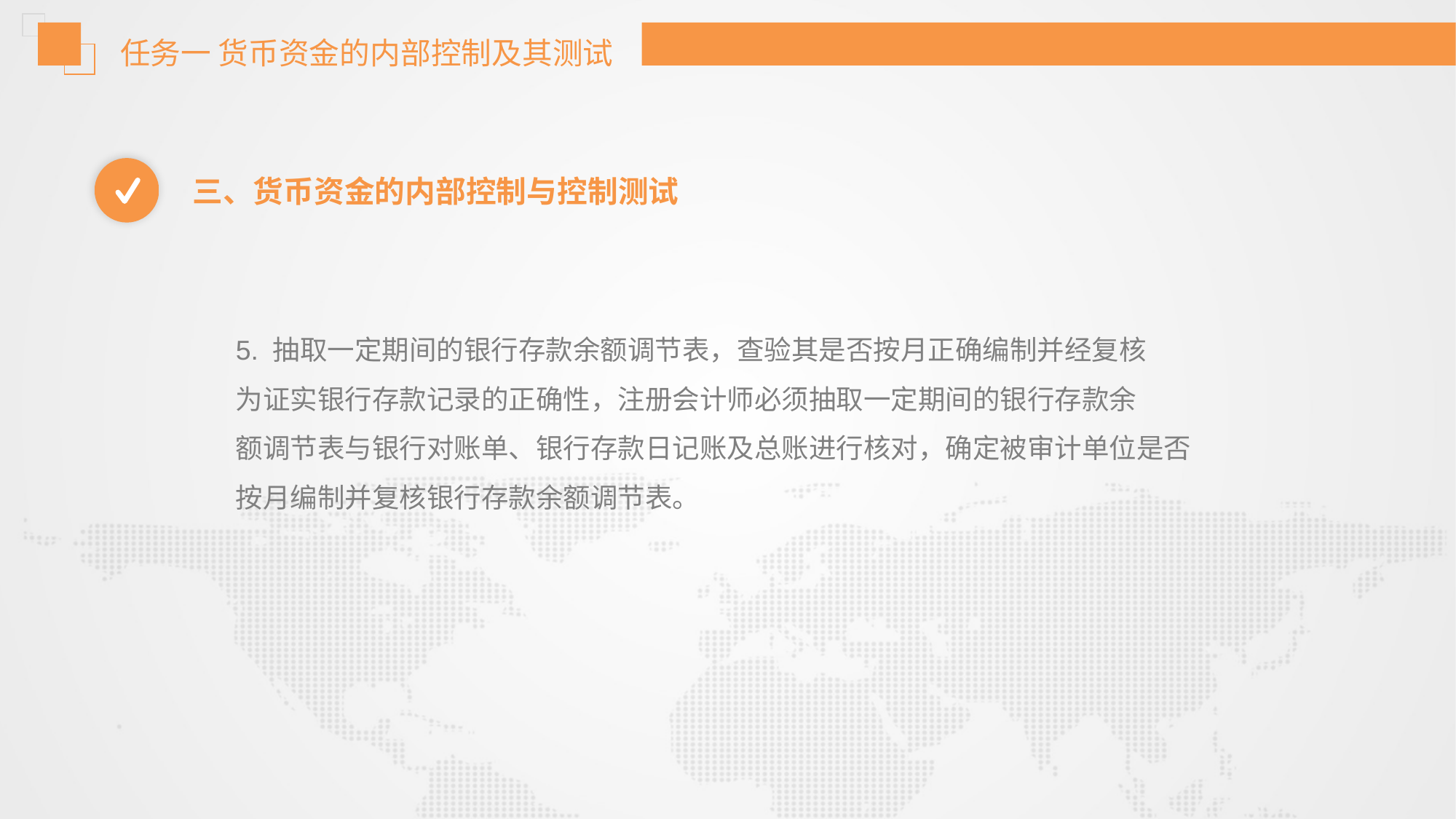

任务一 货币资金的内部控制及其测试

三、货币资金的内部控制与控制测试
5. 抽取一定期间的银行存款余额调节表，查验其是否按月正确编制并经复核
为证实银行存款记录的正确性，注册会计师必须抽取一定期间的银行存款余
额调节表与银行对账单、银行存款日记账及总账进行核对，确定被审计单位是否
按月编制并复核银行存款余额调节表。